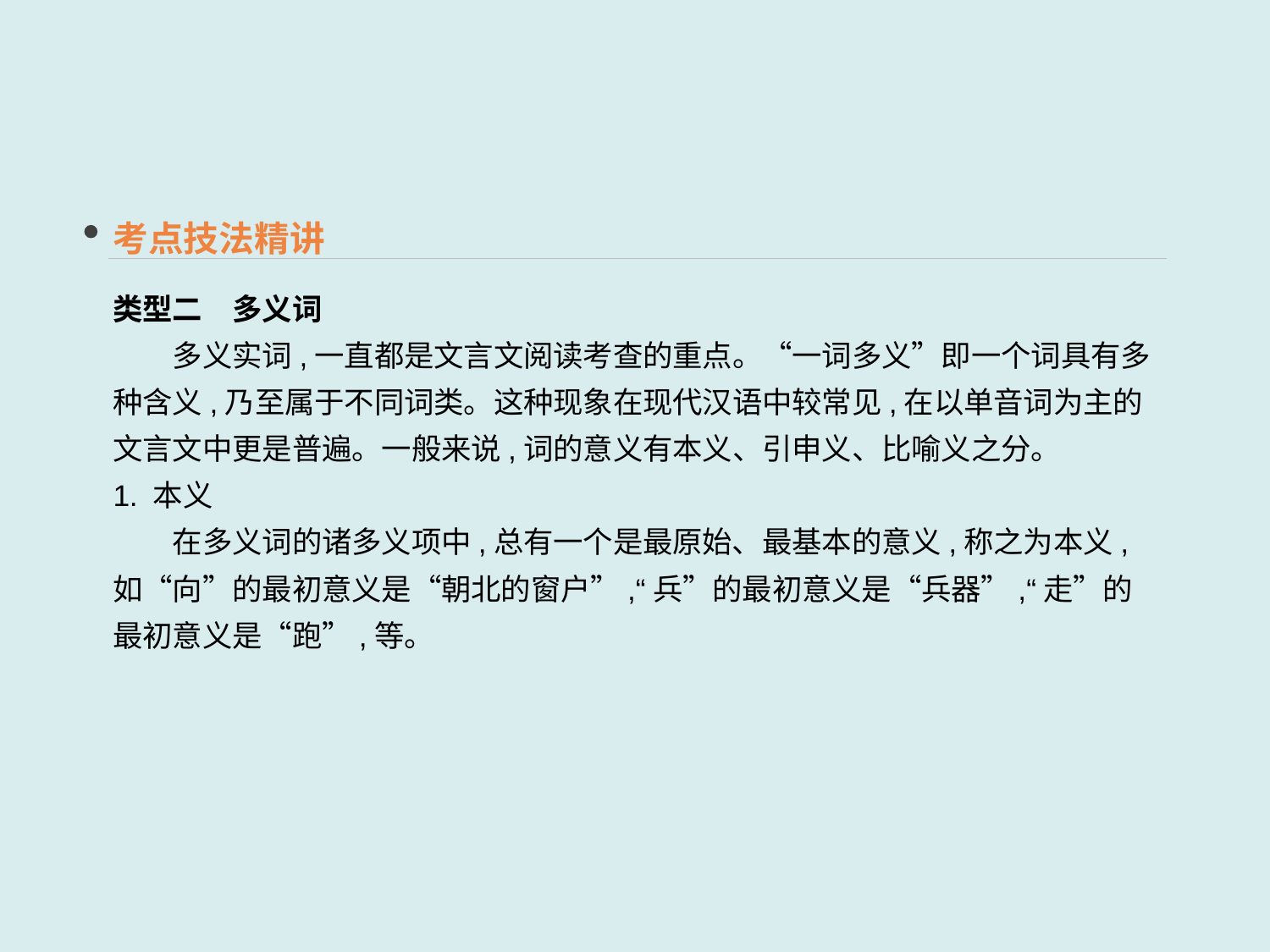

考点技法精讲

类型二　多义词
　　多义实词,一直都是文言文阅读考查的重点。“一词多义”即一个词具有多种含义,乃至属于不同词类。这种现象在现代汉语中较常见,在以单音词为主的文言文中更是普遍。一般来说,词的意义有本义、引申义、比喻义之分。
1. 本义
　　在多义词的诸多义项中,总有一个是最原始、最基本的意义,称之为本义,如“向”的最初意义是“朝北的窗户”,“兵”的最初意义是“兵器”,“走”的最初意义是“跑”,等。